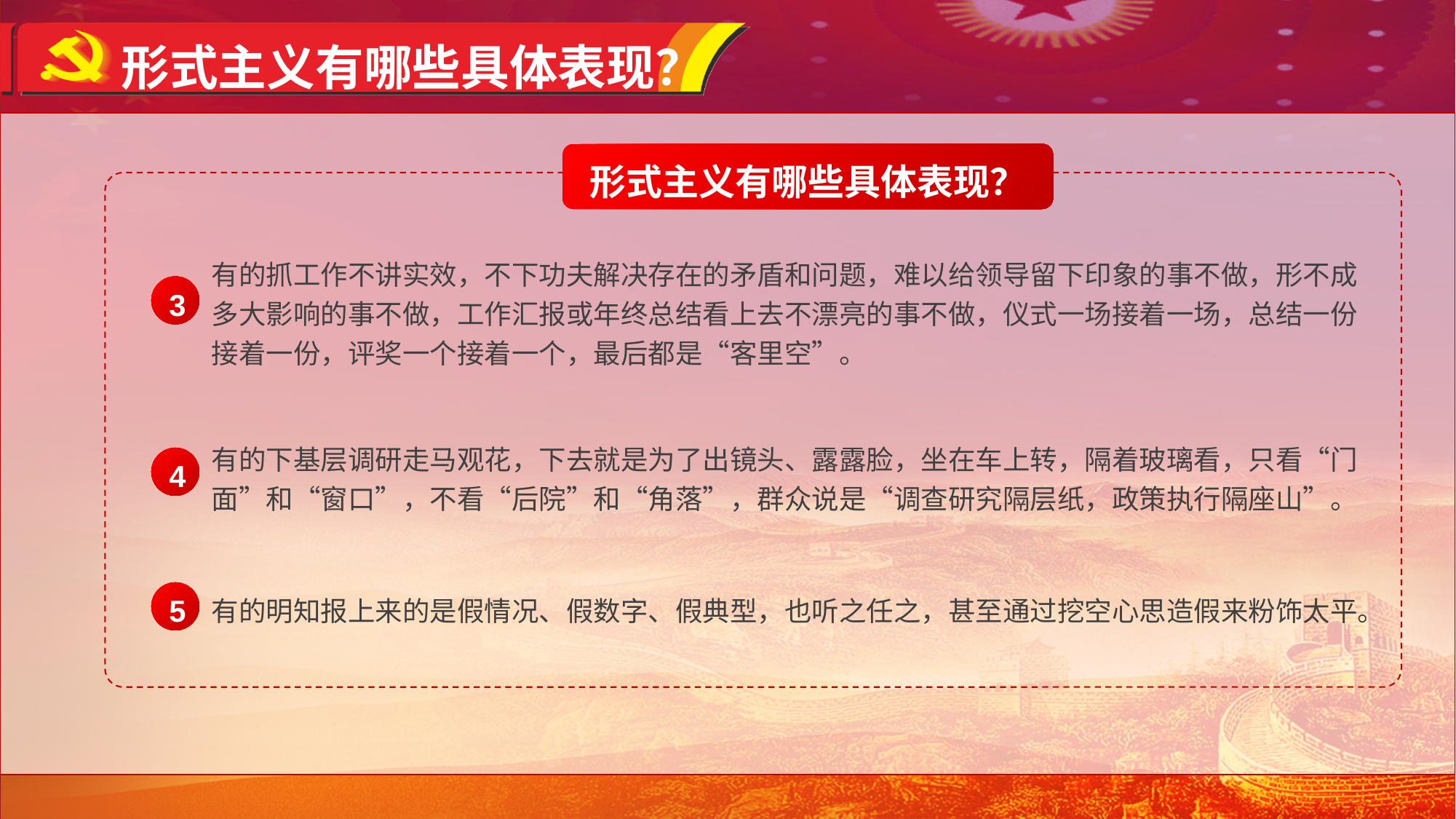

形式主义有哪些具体表现？
形式主义有哪些具体表现？

有的抓工作不讲实效，不下功夫解决存在的矛盾和问题，难以给领导留下印象的事不做，形不成多大影响的事不做，工作汇报或年终总结看上去不漂亮的事不做，仪式一场接着一场，总结一份接着一份，评奖一个接着一个，最后都是“客里空”。
3
有的下基层调研走马观花，下去就是为了出镜头、露露脸，坐在车上转，隔着玻璃看，只看“门面”和“窗口”，不看“后院”和“角落”，群众说是“调查研究隔层纸，政策执行隔座山”。
4
有的明知报上来的是假情况、假数字、假典型，也听之任之，甚至通过挖空心思造假来粉饰太平。
5